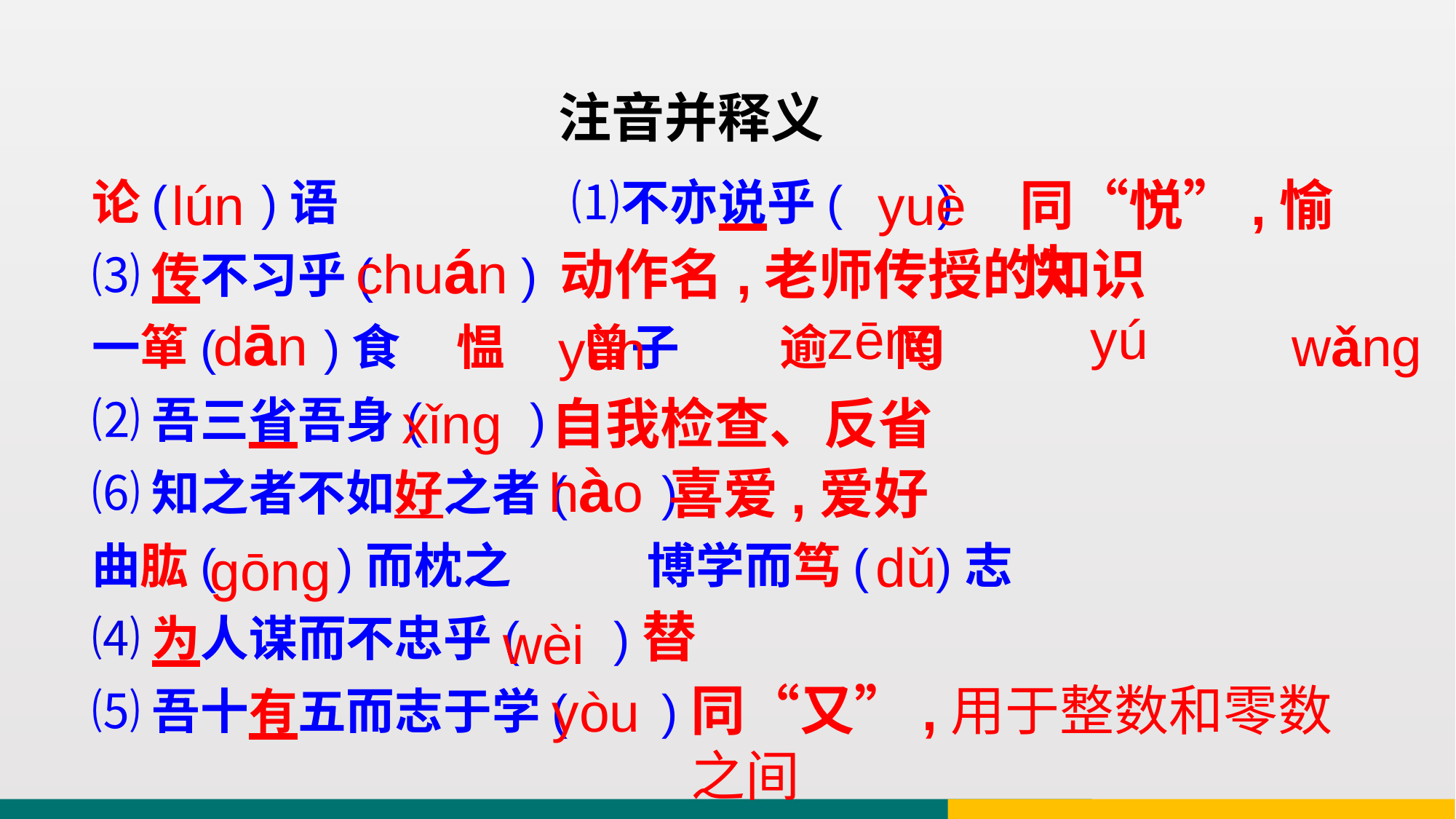

注音并释义

论(       )语　                 ⑴不亦说乎(       )
⑶传不习乎(           )
一箪(        )食     愠       曾子         逾      罔
⑵吾三省吾身(        )
⑹知之者不如好之者(       )
曲肱(         )而枕之　        博学而笃(     )志
⑷为人谋而不忠乎(       )
⑸吾十有五而志于学(       )
lún
yuè
同“悦”,愉快
chuán
动作名,老师传授的知识
dān
zēng
yú
wǎng
yùn
自我检查、反省
xǐng
hào
喜爱,爱好
dǔ
gōng
替
wèi
同“又”,用于整数和零数之间
yòu